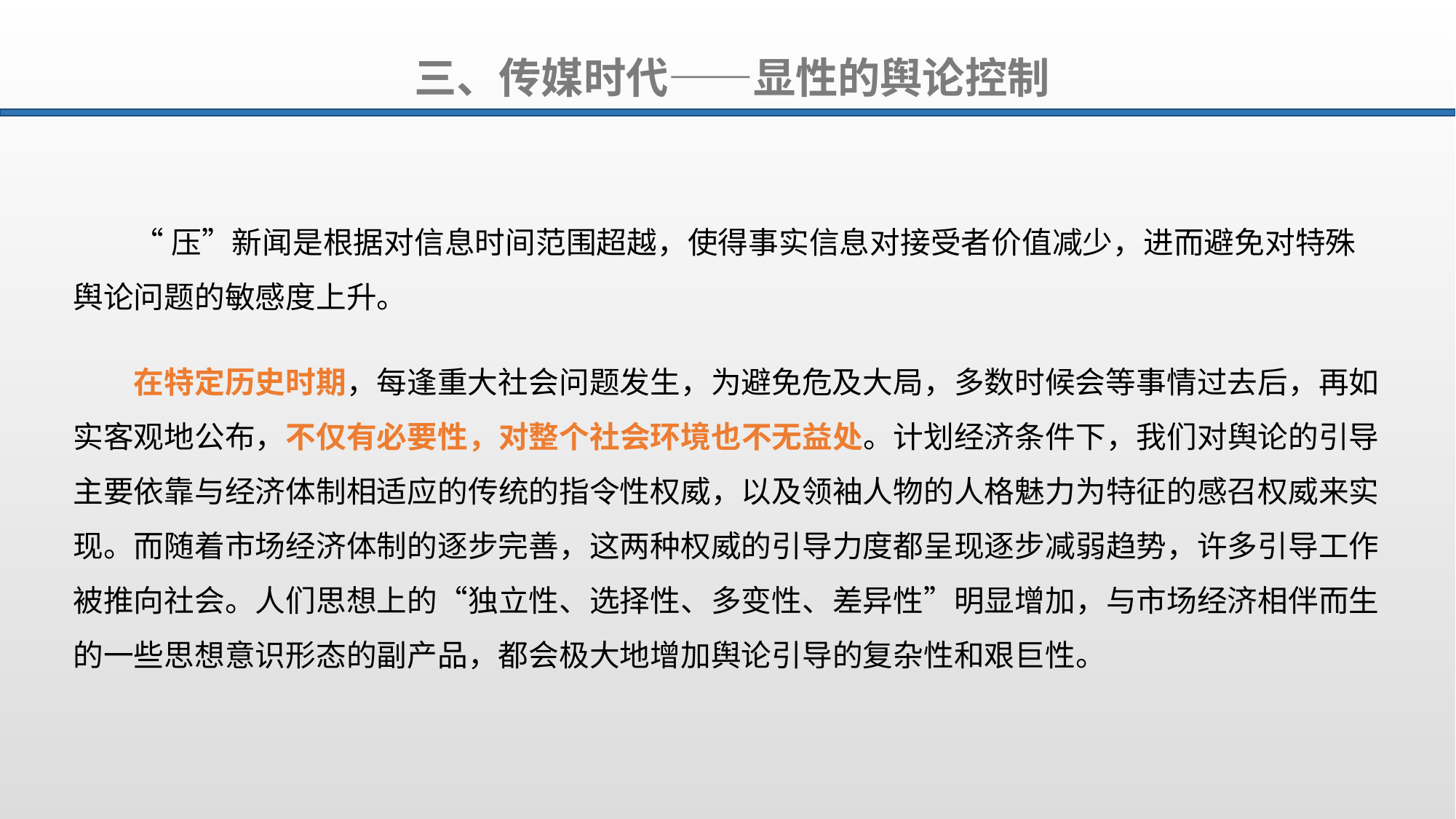

三、传媒时代——显性的舆论控制

“压”新闻是根据对信息时间范围超越，使得事实信息对接受者价值减少，进而避免对特殊舆论问题的敏感度上升。
在特定历史时期，每逢重大社会问题发生，为避免危及大局，多数时候会等事情过去后，再如实客观地公布，不仅有必要性，对整个社会环境也不无益处。计划经济条件下，我们对舆论的引导主要依靠与经济体制相适应的传统的指令性权威，以及领袖人物的人格魅力为特征的感召权威来实现。而随着市场经济体制的逐步完善，这两种权威的引导力度都呈现逐步减弱趋势，许多引导工作被推向社会。人们思想上的“独立性、选择性、多变性、差异性”明显增加，与市场经济相伴而生的一些思想意识形态的副产品，都会极大地增加舆论引导的复杂性和艰巨性。